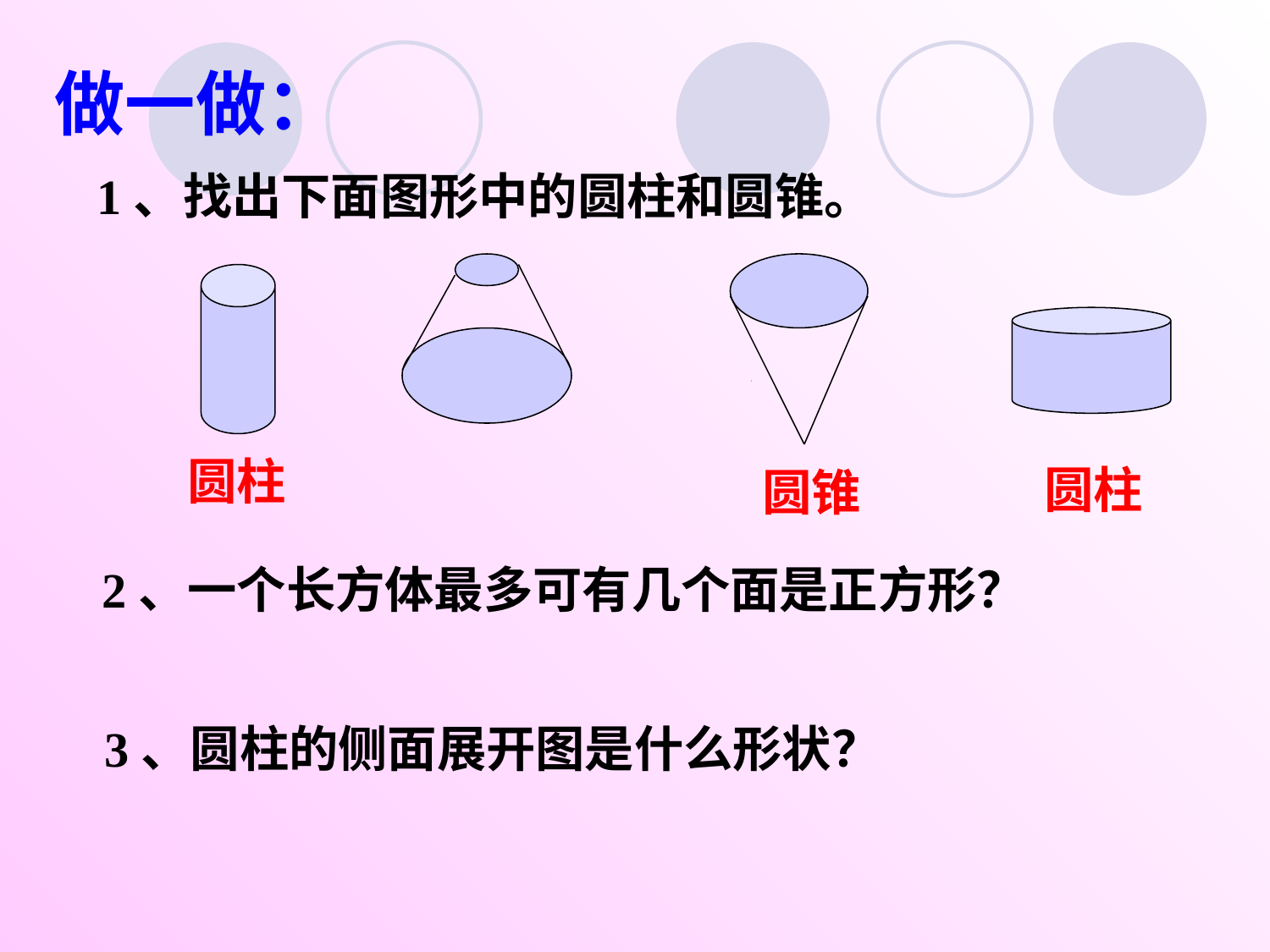

做一做：
1、找出下面图形中的圆柱和圆锥。

圆柱
圆柱
圆锥
2、一个长方体最多可有几个面是正方形？
3、圆柱的侧面展开图是什么形状？